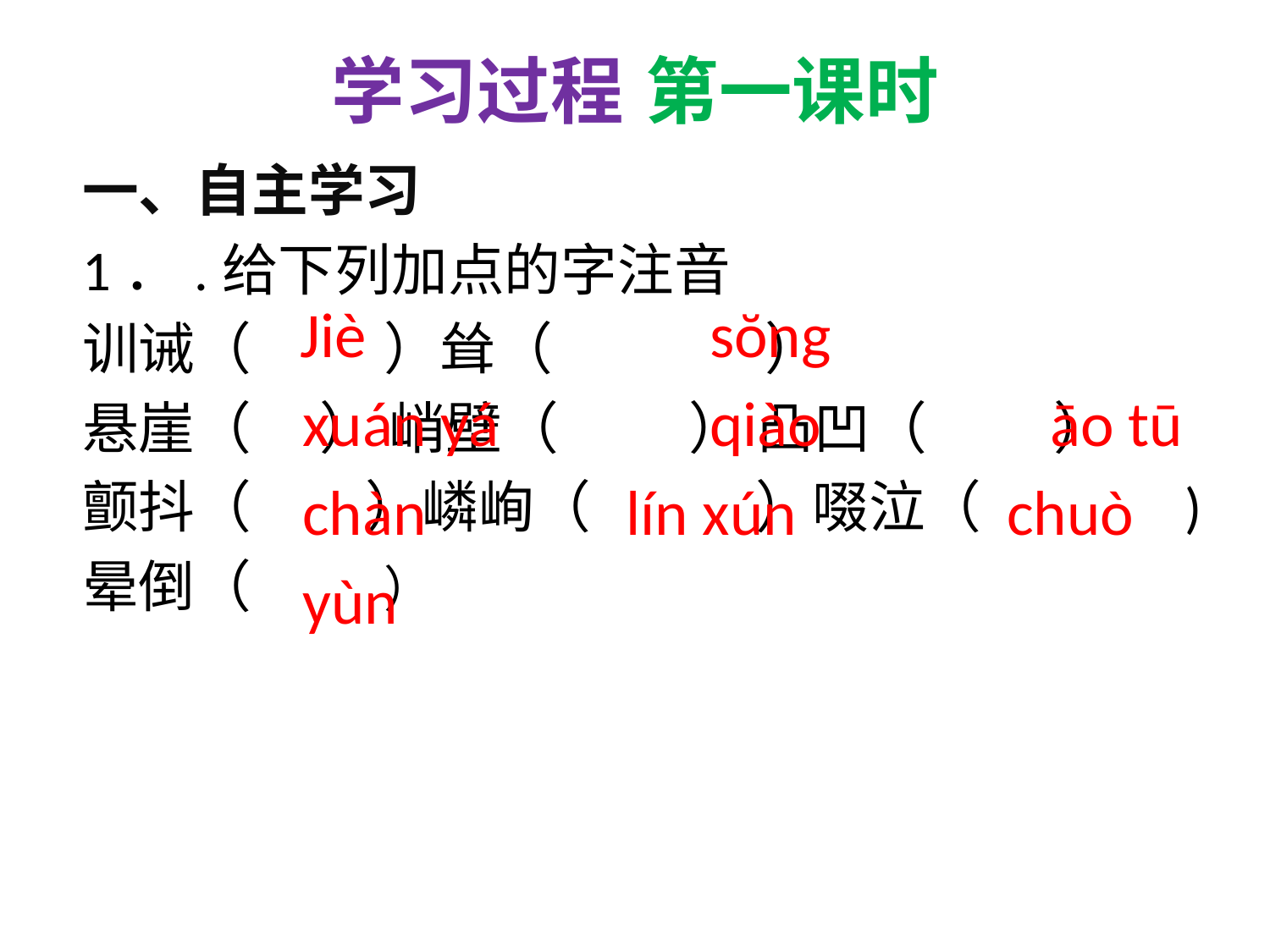

# 学习过程	第一课时
一、自主学习
1．.给下列加点的字注音
训诫（		）耸（		）
悬崖（	     ） 峭壁（	    ） 凸凹（          ）
颤抖（         ）嶙峋（             ）啜泣（        	  )
晕倒（          	）

		         Jiè 	       		 sŏng
		        xuán yá		 qiào       	       āo tū
		        chàn 		    lín xún 		    chuò
		        yùn